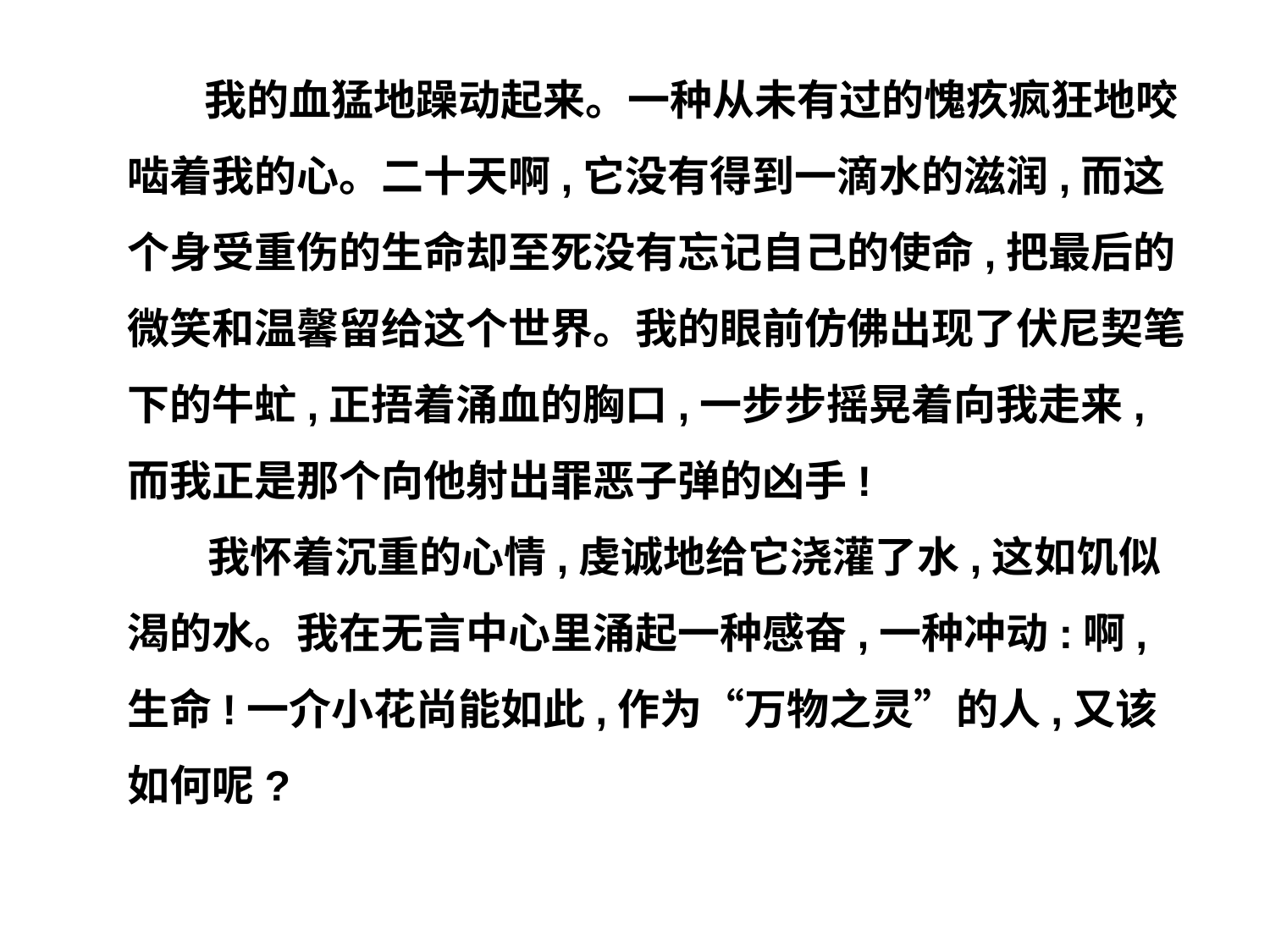

我的血猛地躁动起来。一种从未有过的愧疚疯狂地咬啮着我的心。二十天啊,它没有得到一滴水的滋润,而这个身受重伤的生命却至死没有忘记自己的使命,把最后的微笑和温馨留给这个世界。我的眼前仿佛出现了伏尼契笔下的牛虻,正捂着涌血的胸口,一步步摇晃着向我走来,而我正是那个向他射出罪恶子弹的凶手!
　    我怀着沉重的心情,虔诚地给它浇灌了水,这如饥似渴的水。我在无言中心里涌起一种感奋,一种冲动:啊,生命!一介小花尚能如此,作为“万物之灵”的人,又该如何呢?